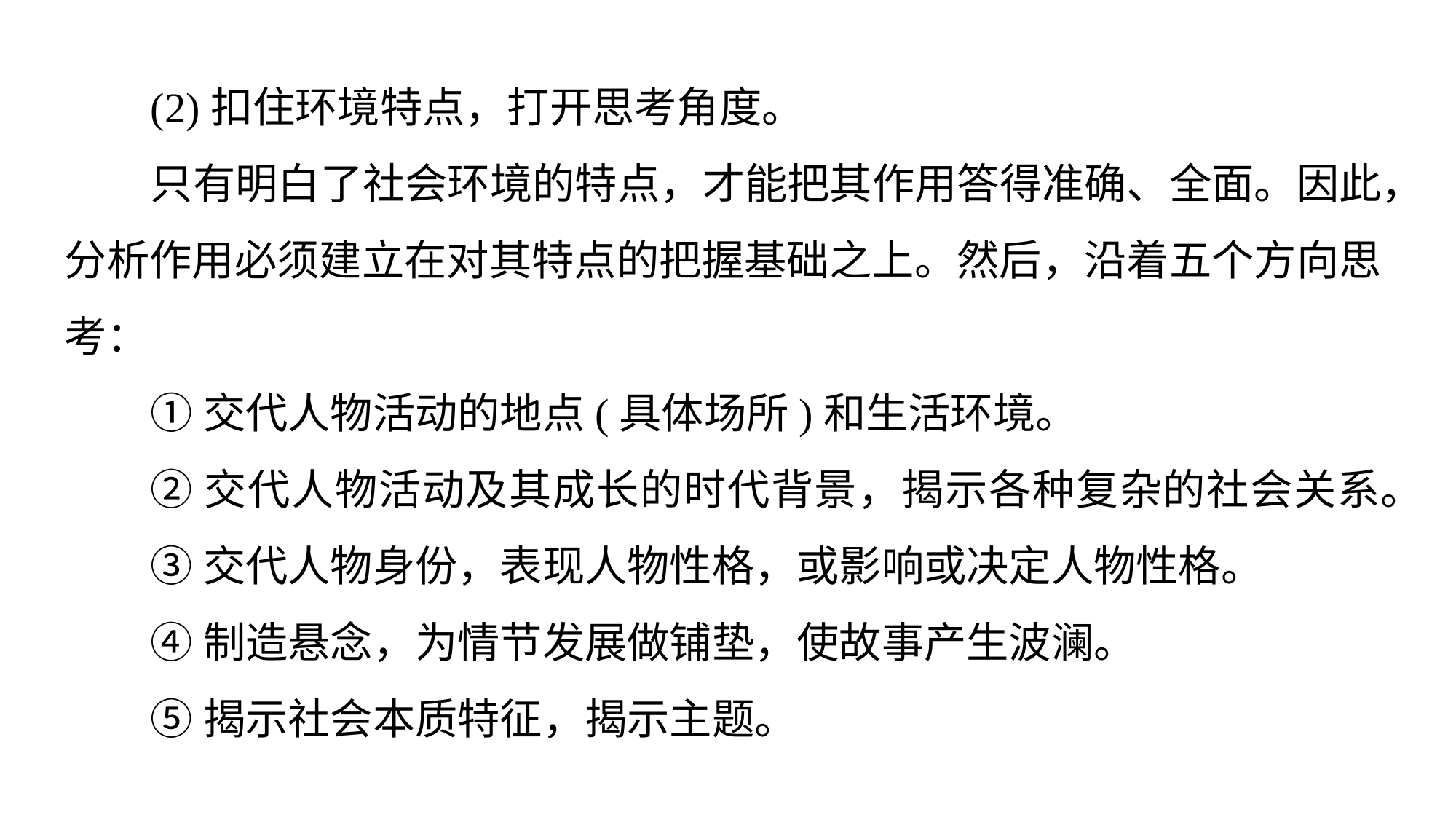

(2)扣住环境特点，打开思考角度。
只有明白了社会环境的特点，才能把其作用答得准确、全面。因此，分析作用必须建立在对其特点的把握基础之上。然后，沿着五个方向思考：
①交代人物活动的地点(具体场所)和生活环境。
②交代人物活动及其成长的时代背景，揭示各种复杂的社会关系。
③交代人物身份，表现人物性格，或影响或决定人物性格。
④制造悬念，为情节发展做铺垫，使故事产生波澜。
⑤揭示社会本质特征，揭示主题。